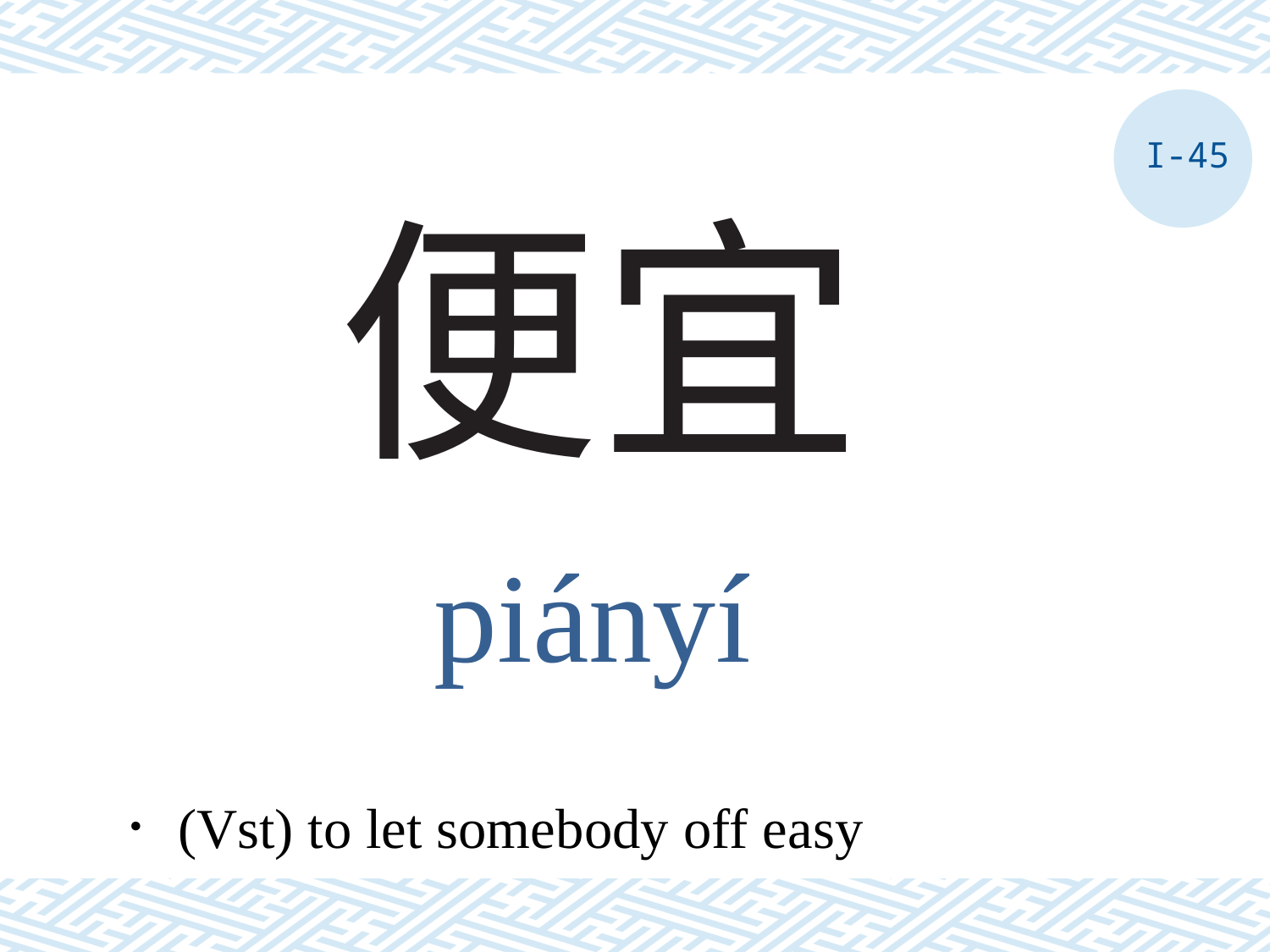

I-45

# 便宜
piányí
．(Vst) to let somebody off easy